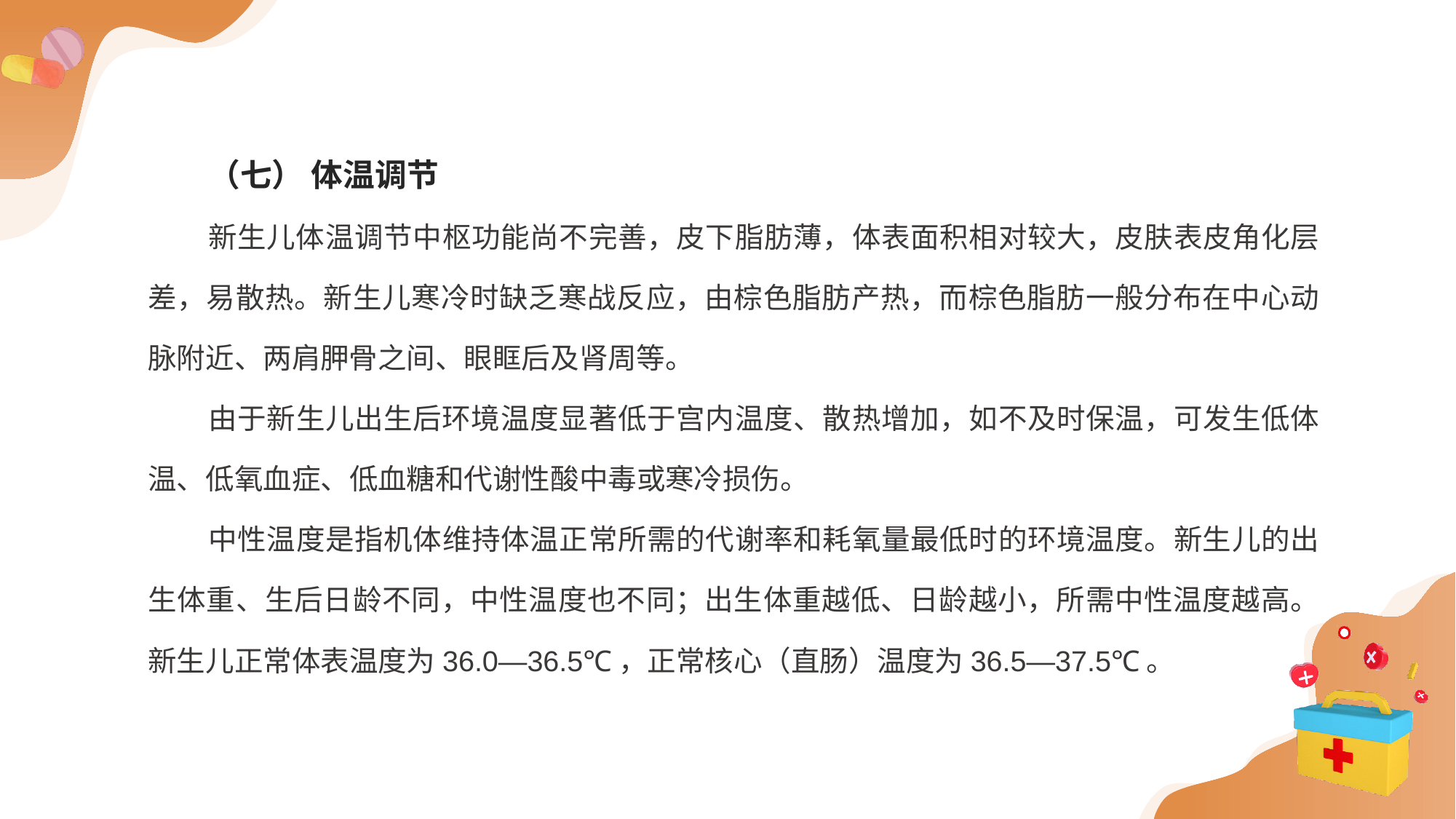

（七） 体温调节
新生儿体温调节中枢功能尚不完善，皮下脂肪薄，体表面积相对较大，皮肤表皮角化层差，易散热。新生儿寒冷时缺乏寒战反应，由棕色脂肪产热，而棕色脂肪一般分布在中心动脉附近、两肩胛骨之间、眼眶后及肾周等。
由于新生儿出生后环境温度显著低于宫内温度、散热增加，如不及时保温，可发生低体温、低氧血症、低血糖和代谢性酸中毒或寒冷损伤。
中性温度是指机体维持体温正常所需的代谢率和耗氧量最低时的环境温度。新生儿的出生体重、生后日龄不同，中性温度也不同；出生体重越低、日龄越小，所需中性温度越高。新生儿正常体表温度为36.0—36.5℃，正常核心（直肠）温度为36.5—37.5℃。